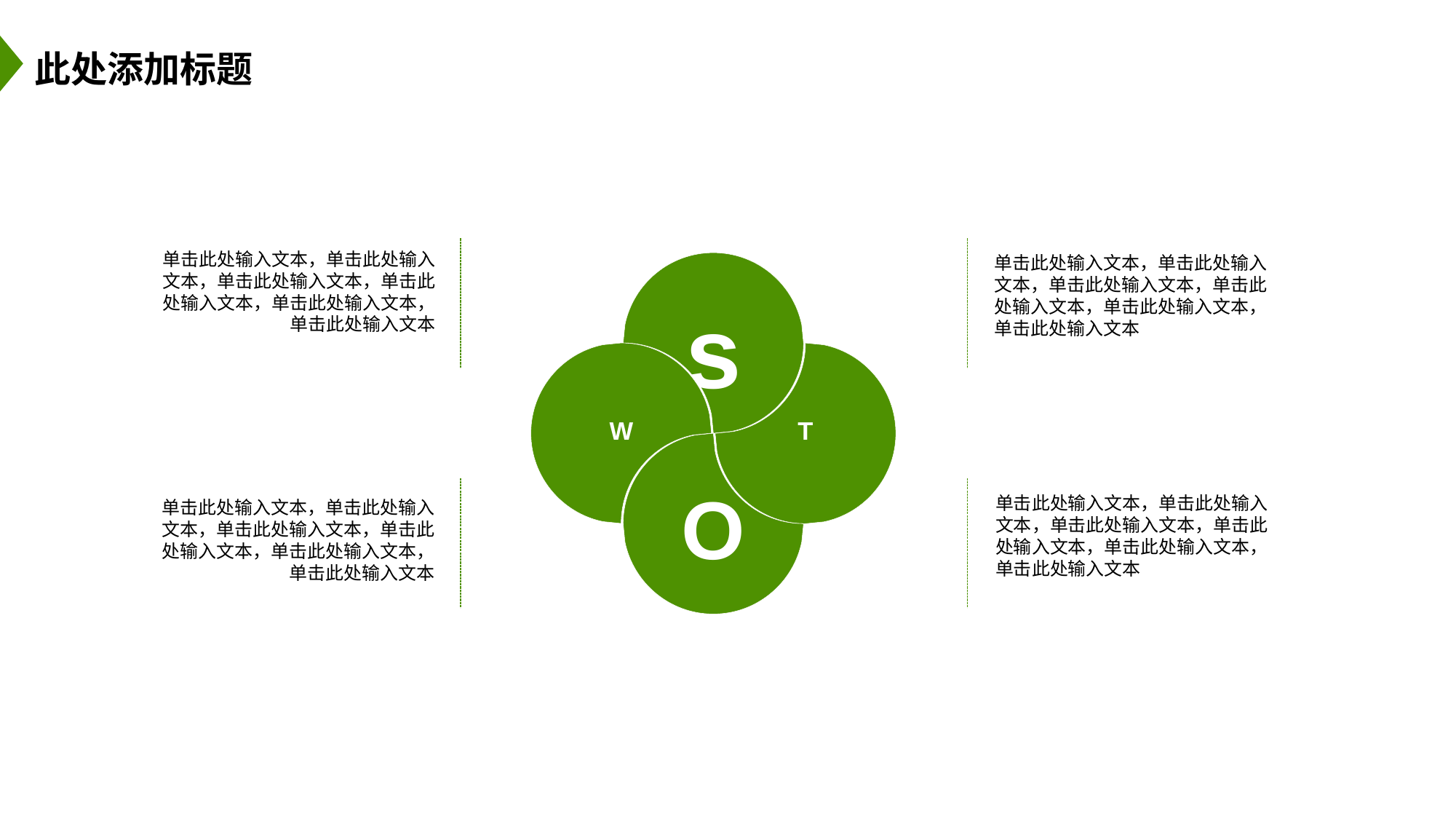

此处添加标题

单击此处输入文本，单击此处输入文本，单击此处输入文本，单击此处输入文本，单击此处输入文本，单击此处输入文本
单击此处输入文本，单击此处输入文本，单击此处输入文本，单击此处输入文本，单击此处输入文本，单击此处输入文本
s
W
T
O
单击此处输入文本，单击此处输入文本，单击此处输入文本，单击此处输入文本，单击此处输入文本，单击此处输入文本

单击此处输入文本，单击此处输入文本，单击此处输入文本，单击此处输入文本，单击此处输入文本，单击此处输入文本